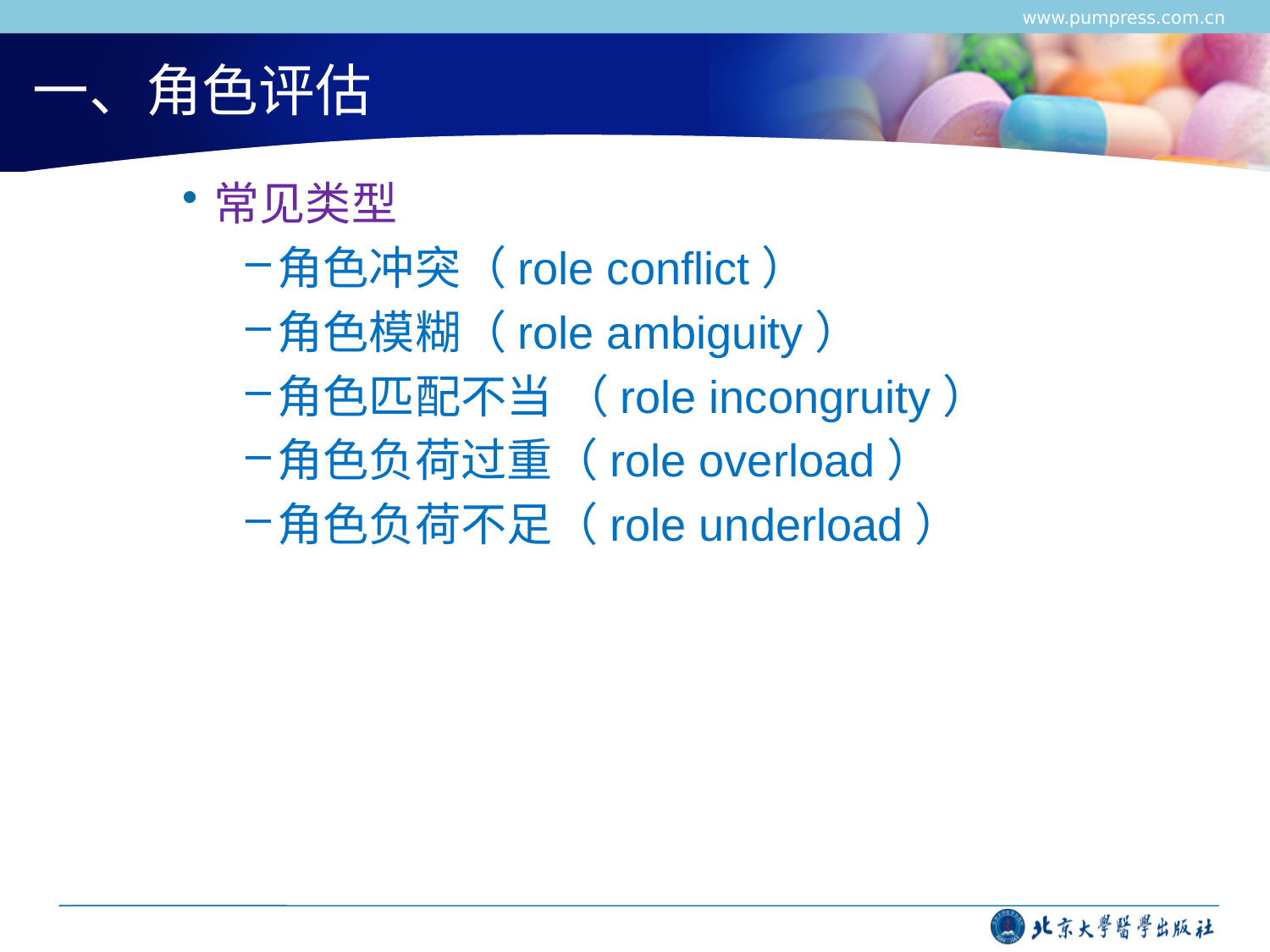

www.pumpress.com.cn
# 一、角色评估
常见类型
角色冲突（role conflict）
角色模糊（role ambiguity）
角色匹配不当 （role incongruity）
角色负荷过重（role overload）
角色负荷不足（role underload）